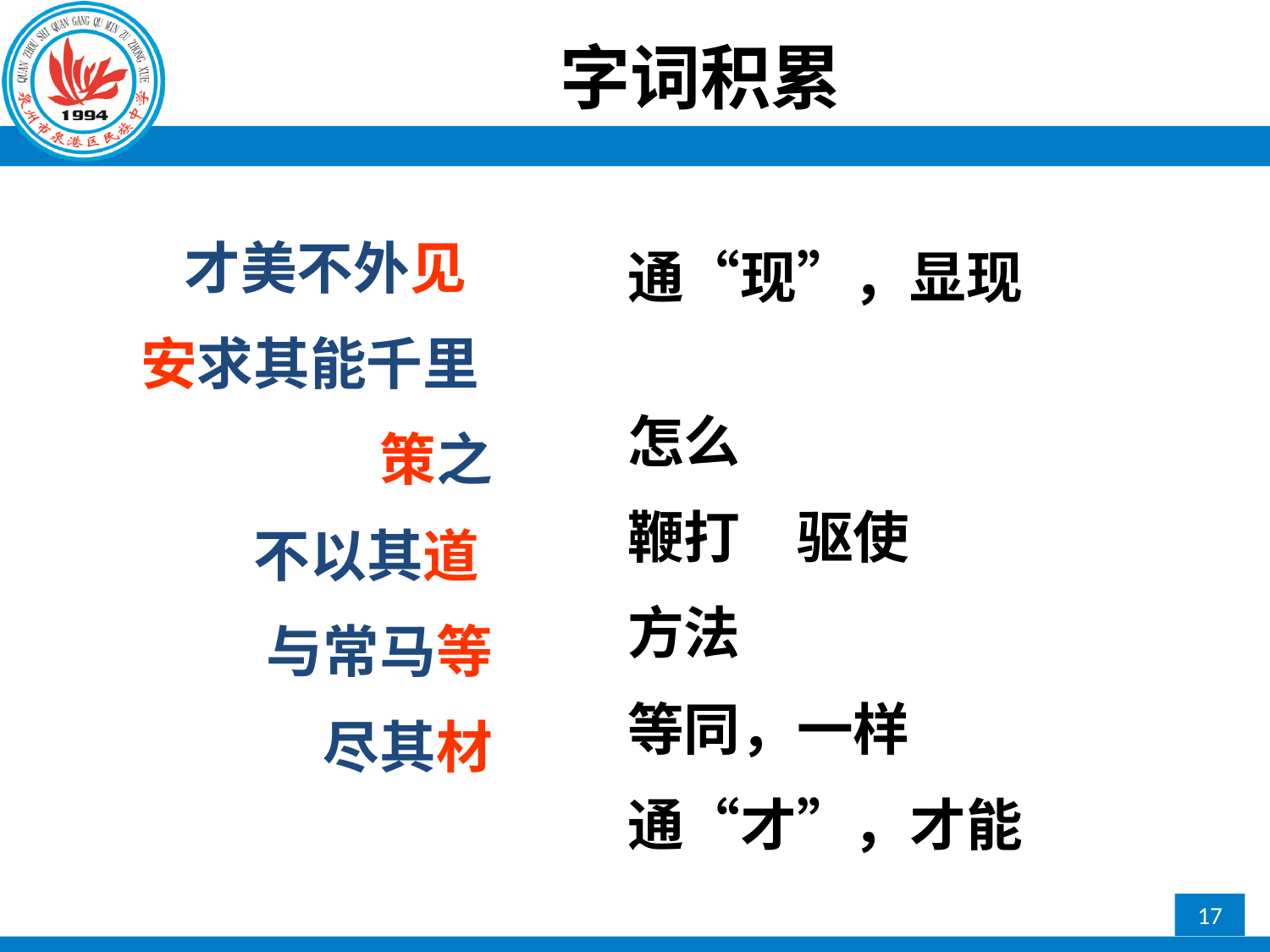

# 字词积累
才美不外见
安求其能千里
策之
不以其道
与常马等
尽其材
通“现”，显现
怎么
鞭打　驱使
方法
等同，一样
通“才”，才能